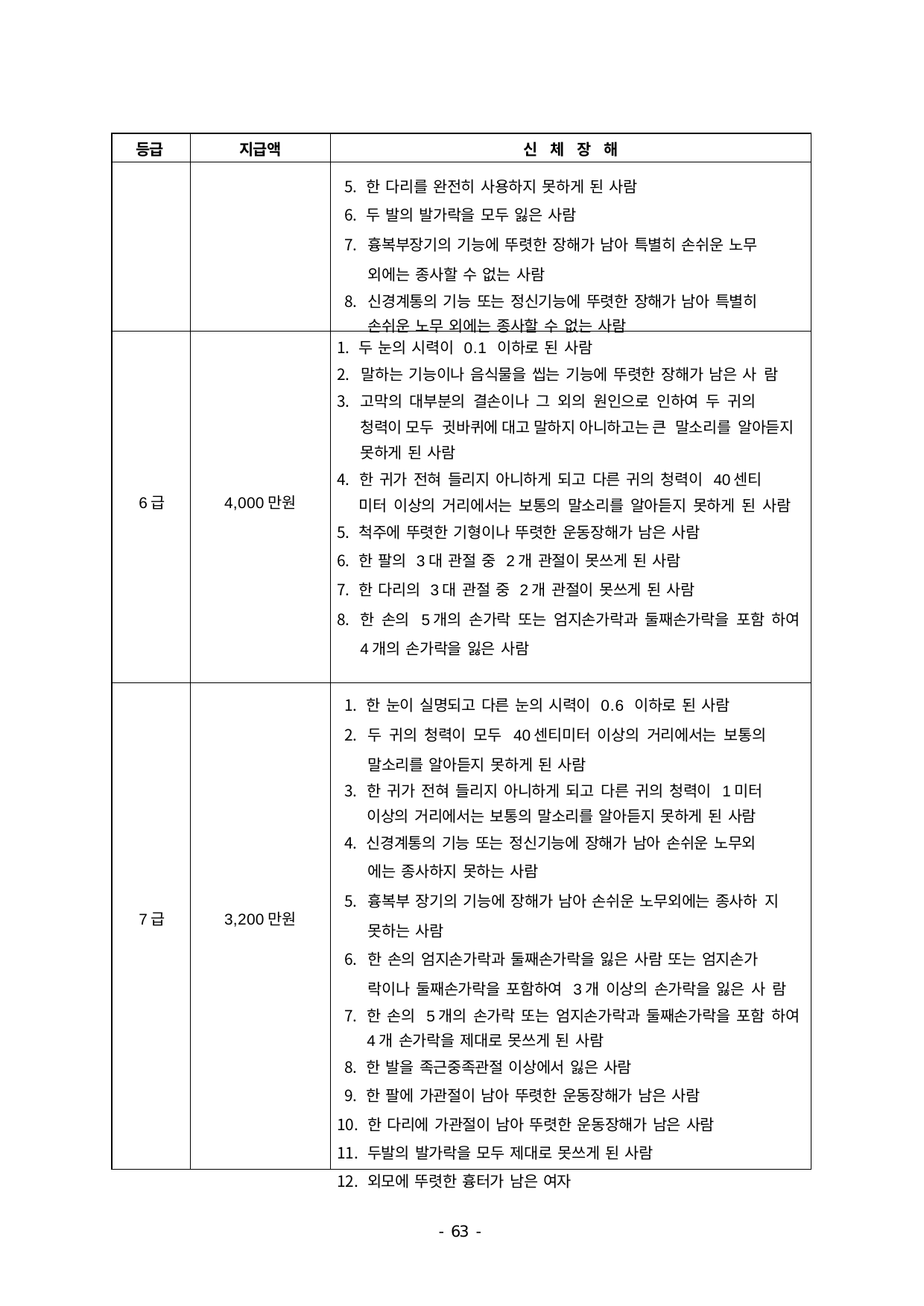

| 등급 | 지급액 | 신 체 장 해 |
| --- | --- | --- |
|  |  | 한 다리를 완전히 사용하지 못하게 된 사람 두 발의 발가락을 모두 잃은 사람 흉복부장기의 기능에 뚜렷한 장해가 남아 특별히 손쉬운 노무 외에는 종사할 수 없는 사람 신경계통의 기능 또는 정신기능에 뚜렷한 장해가 남아 특별히 손쉬운 노무 외에는 종사할 수 없는 사람 |
| 6급 | 4,000만원 | 두 눈의 시력이 0.1 이하로 된 사람 말하는 기능이나 음식물을 씹는 기능에 뚜렷한 장해가 남은 사 람 고막의 대부분의 결손이나 그 외의 원인으로 인하여 두 귀의 청력이 모두 귓바퀴에 대고 말하지 아니하고는 큰 말소리를 알아듣지 못하게 된 사람 한 귀가 전혀 들리지 아니하게 되고 다른 귀의 청력이 40센티 미터 이상의 거리에서는 보통의 말소리를 알아듣지 못하게 된 사람 척주에 뚜렷한 기형이나 뚜렷한 운동장해가 남은 사람 한 팔의 3대 관절 중 2개 관절이 못쓰게 된 사람 한 다리의 3대 관절 중 2개 관절이 못쓰게 된 사람 한 손의 5개의 손가락 또는 엄지손가락과 둘째손가락을 포함 하여 4개의 손가락을 잃은 사람 |
| 7급 | 3,200만원 | 한 눈이 실명되고 다른 눈의 시력이 0.6 이하로 된 사람 두 귀의 청력이 모두 40센티미터 이상의 거리에서는 보통의 말소리를 알아듣지 못하게 된 사람 한 귀가 전혀 들리지 아니하게 되고 다른 귀의 청력이 1미터 이상의 거리에서는 보통의 말소리를 알아듣지 못하게 된 사람 신경계통의 기능 또는 정신기능에 장해가 남아 손쉬운 노무외 에는 종사하지 못하는 사람 흉복부 장기의 기능에 장해가 남아 손쉬운 노무외에는 종사하 지 못하는 사람 한 손의 엄지손가락과 둘째손가락을 잃은 사람 또는 엄지손가 락이나 둘째손가락을 포함하여 3개 이상의 손가락을 잃은 사 람 한 손의 5개의 손가락 또는 엄지손가락과 둘째손가락을 포함 하여 4개 손가락을 제대로 못쓰게 된 사람 한 발을 족근중족관절 이상에서 잃은 사람 한 팔에 가관절이 남아 뚜렷한 운동장해가 남은 사람 한 다리에 가관절이 남아 뚜렷한 운동장해가 남은 사람 두발의 발가락을 모두 제대로 못쓰게 된 사람 외모에 뚜렷한 흉터가 남은 여자 |
- 63 -